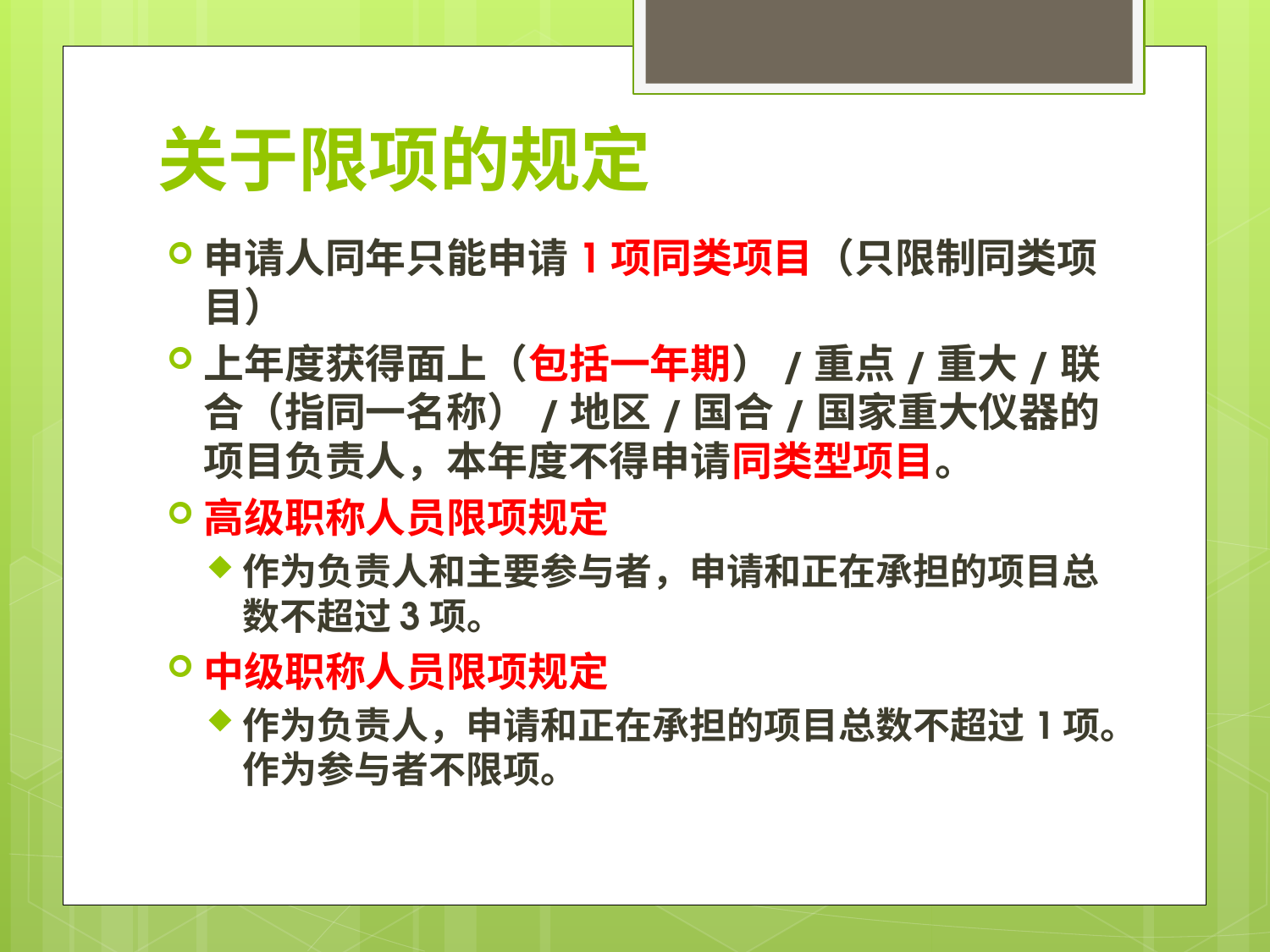

# 关于限项的规定
申请人同年只能申请1项同类项目（只限制同类项目）
上年度获得面上（包括一年期）/重点/重大/联合（指同一名称）/地区/国合/国家重大仪器的项目负责人，本年度不得申请同类型项目。
高级职称人员限项规定
作为负责人和主要参与者，申请和正在承担的项目总数不超过3项。
中级职称人员限项规定
作为负责人，申请和正在承担的项目总数不超过1项。作为参与者不限项。